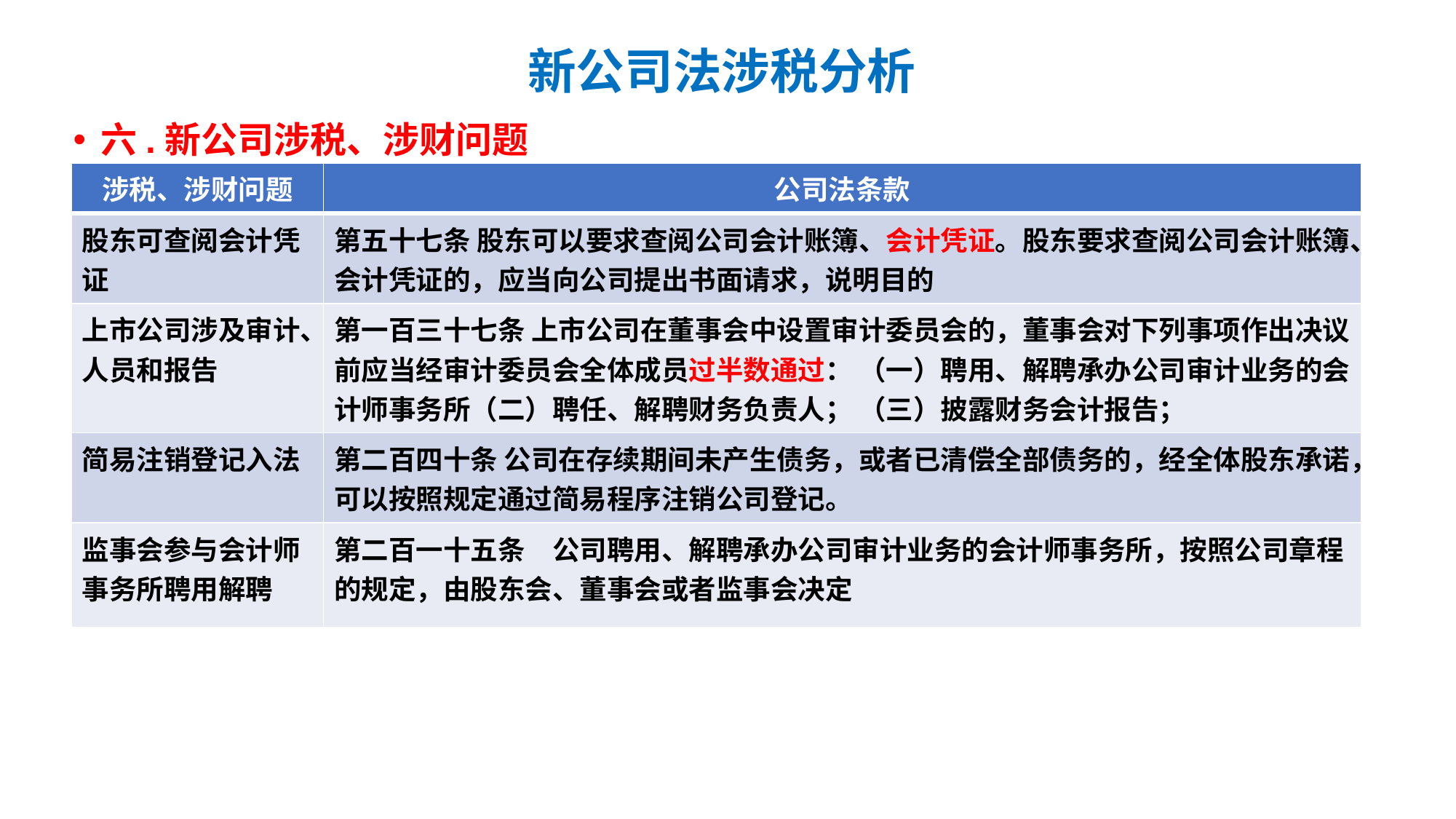

# 新公司法涉税分析
六.新公司涉税、涉财问题

| 涉税、涉财问题 | 公司法条款 |
| --- | --- |
| 股东可查阅会计凭证 | 第五十七条 股东可以要求查阅公司会计账簿、会计凭证。股东要求查阅公司会计账簿、会计凭证的，应当向公司提出书面请求，说明目的 |
| 上市公司涉及审计、人员和报告 | 第一百三十七条 上市公司在董事会中设置审计委员会的，董事会对下列事项作出决议前应当经审计委员会全体成员过半数通过： （一）聘用、解聘承办公司审计业务的会计师事务所（二）聘任、解聘财务负责人； （三）披露财务会计报告； |
| 简易注销登记入法 | 第二百四十条 公司在存续期间未产生债务，或者已清偿全部债务的，经全体股东承诺，可以按照规定通过简易程序注销公司登记。 |
| 监事会参与会计师事务所聘用解聘 | 第二百一十五条　公司聘用、解聘承办公司审计业务的会计师事务所，按照公司章程的规定，由股东会、董事会或者监事会决定 |